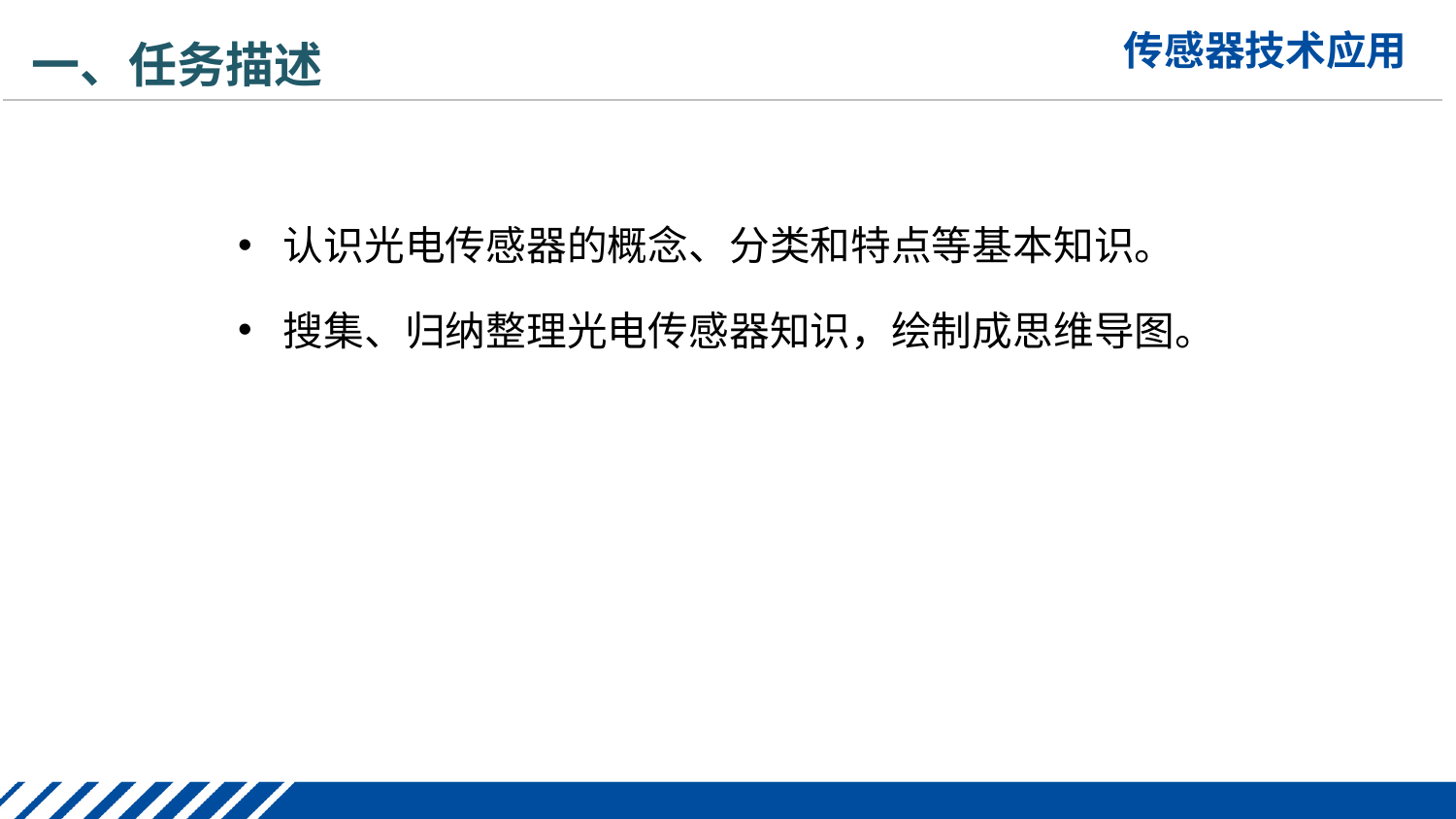

一、任务描述
认识光电传感器的概念、分类和特点等基本知识。
搜集、归纳整理光电传感器知识，绘制成思维导图。